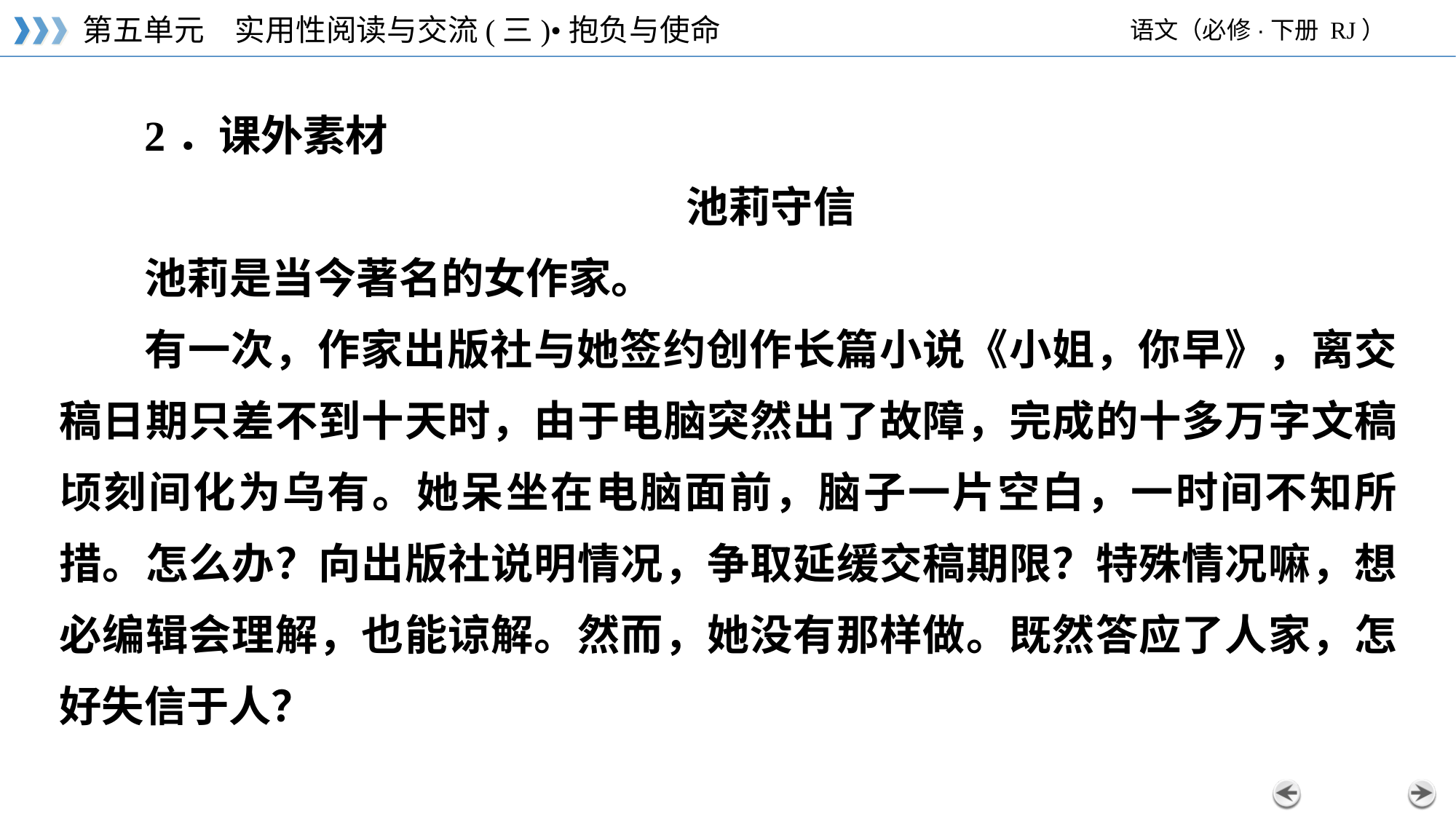

2．课外素材
池莉守信
池莉是当今著名的女作家。
有一次，作家出版社与她签约创作长篇小说《小姐，你早》，离交稿日期只差不到十天时，由于电脑突然出了故障，完成的十多万字文稿顷刻间化为乌有。她呆坐在电脑面前，脑子一片空白，一时间不知所措。怎么办？向出版社说明情况，争取延缓交稿期限？特殊情况嘛，想必编辑会理解，也能谅解。然而，她没有那样做。既然答应了人家，怎好失信于人？